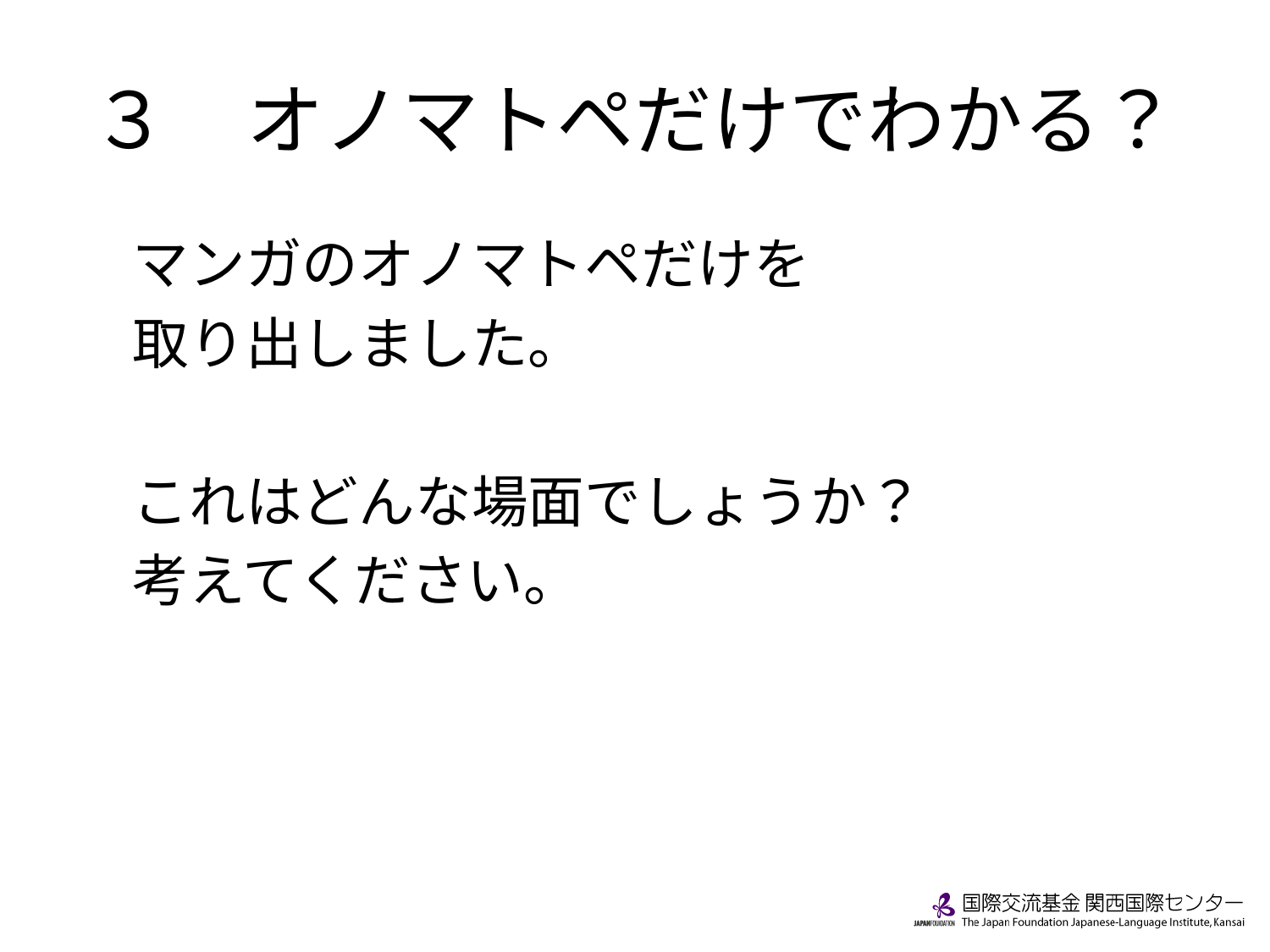

# ３　オノマトペだけでわかる？
　マンガのオノマトペだけを
　取り出しました。

　これはどんな場面でしょうか？
　考えてください。